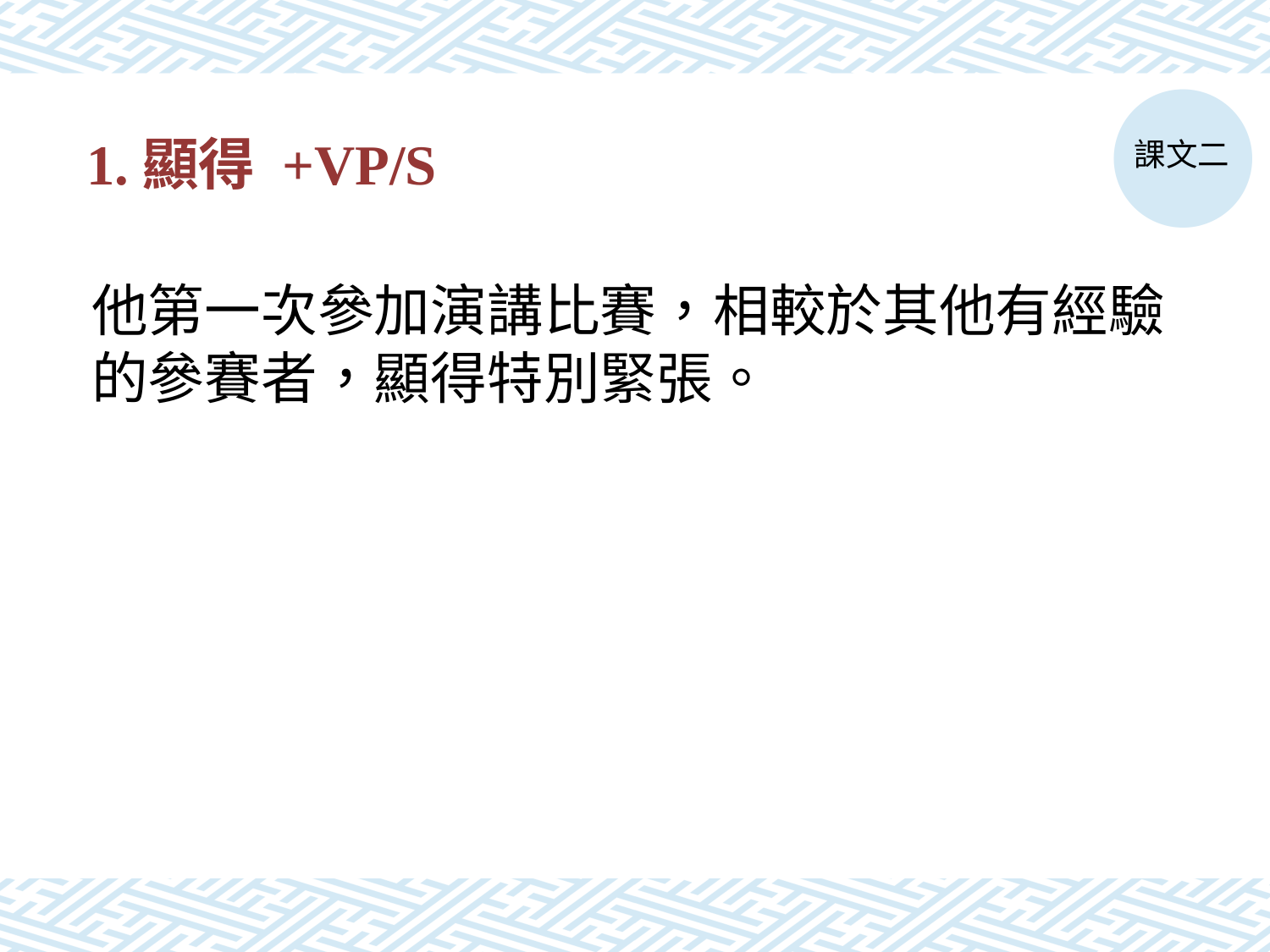

課文二
# 1.顯得 +VP/S
他第一次參加演講比賽，相較於其他有經驗的參賽者，顯得特別緊張。